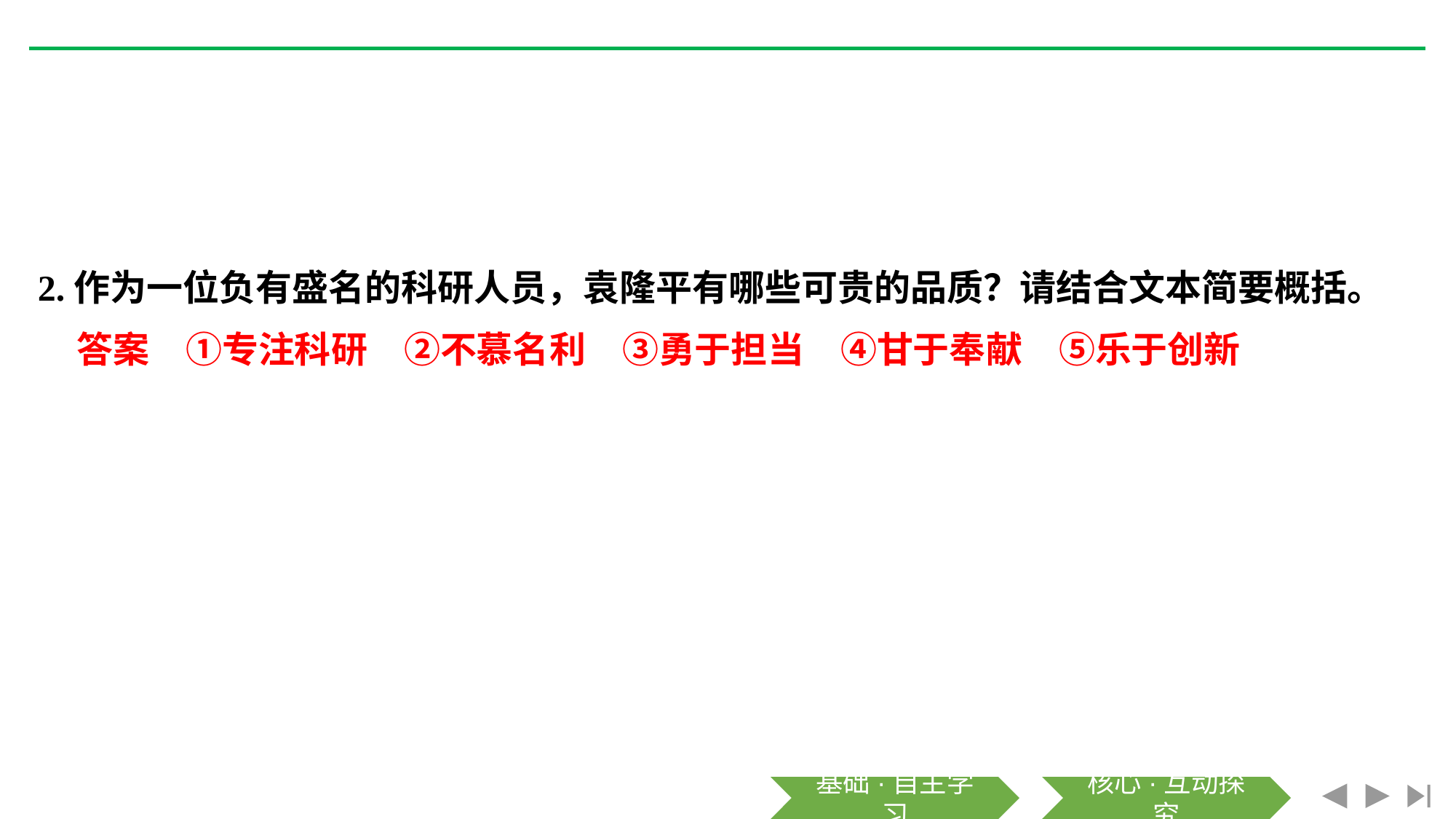

2.作为一位负有盛名的科研人员，袁隆平有哪些可贵的品质？请结合文本简要概括。
答案　①专注科研　②不慕名利　③勇于担当　④甘于奉献　⑤乐于创新